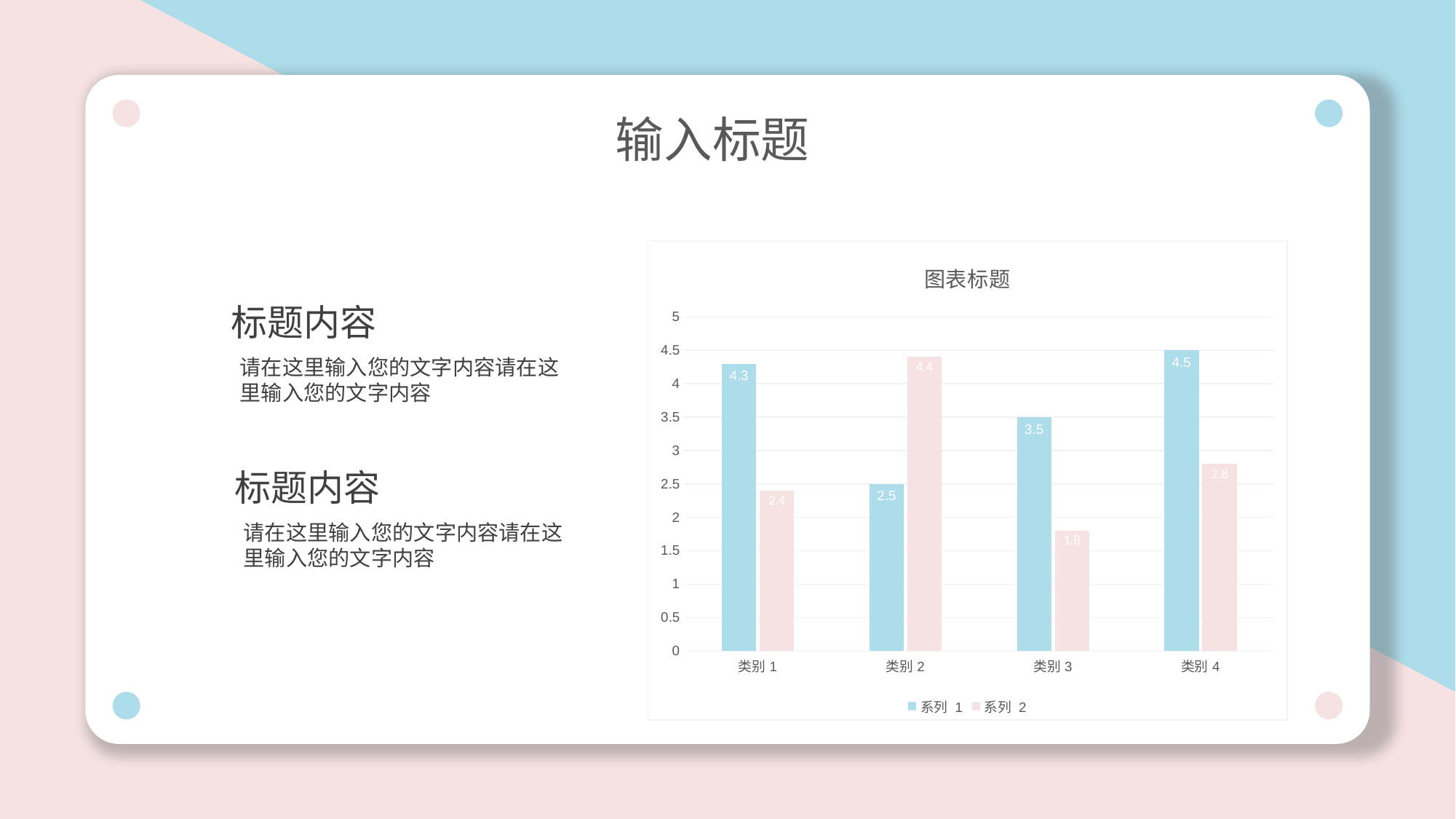

输入标题

### Chart: 图表标题

| Category | 系列 1 | 系列 2 |
|---|---|---|
| 类别1 | 4.3 | 2.4 |
| 类别2 | 2.5 | 4.4 |
| 类别3 | 3.5 | 1.8 |
| 类别4 | 4.5 | 2.8 |
标题内容
请在这里输入您的文字内容请在这里输入您的文字内容
标题内容
请在这里输入您的文字内容请在这里输入您的文字内容